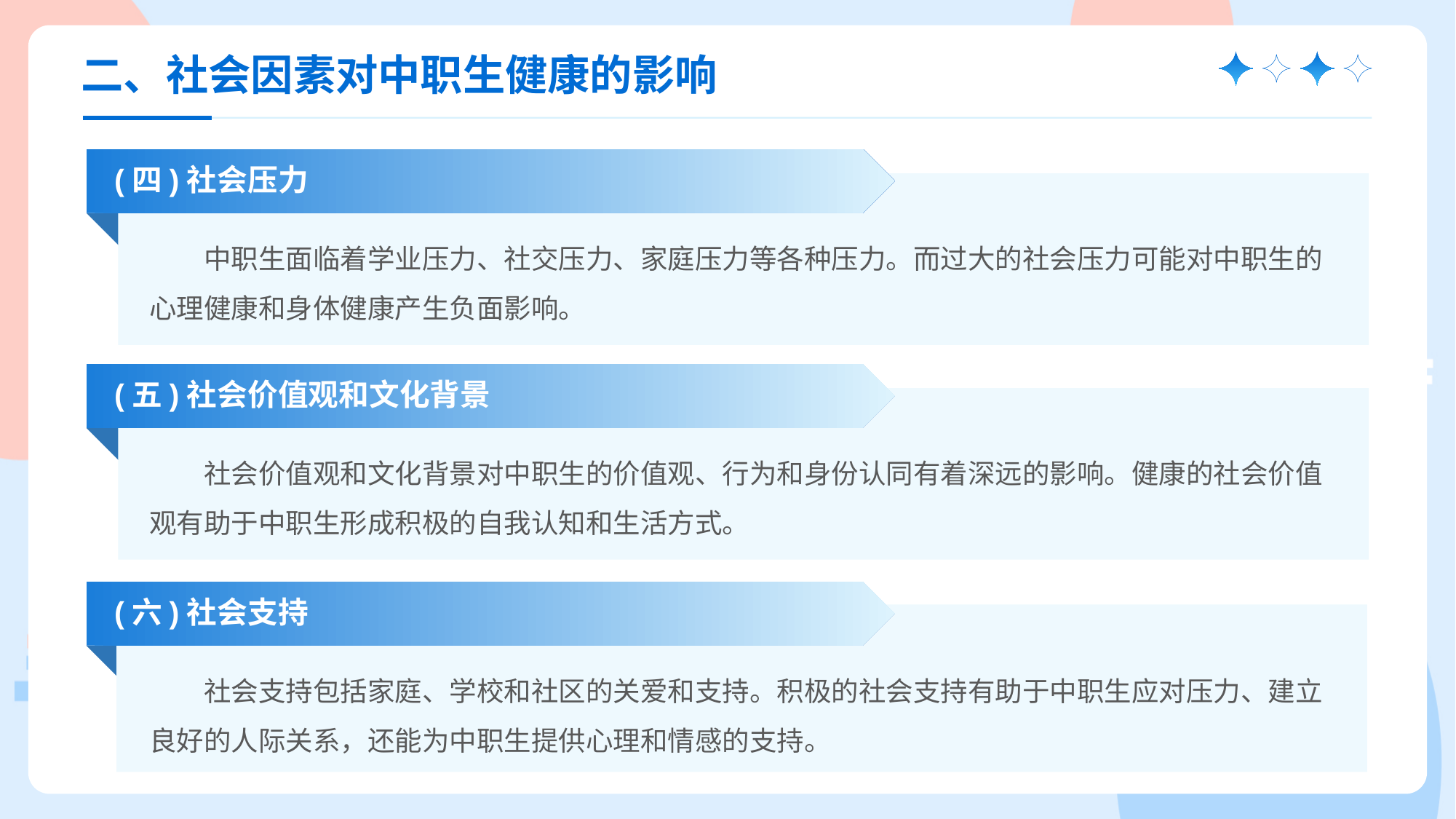

二、社会因素对中职生健康的影响
(四)社会压力

中职生面临着学业压力、社交压力、家庭压力等各种压力。而过大的社会压力可能对中职生的心理健康和身体健康产生负面影响。
(五)社会价值观和文化背景

社会价值观和文化背景对中职生的价值观、行为和身份认同有着深远的影响。健康的社会价值观有助于中职生形成积极的自我认知和生活方式。
(六)社会支持

社会支持包括家庭、学校和社区的关爱和支持。积极的社会支持有助于中职生应对压力、建立良好的人际关系，还能为中职生提供心理和情感的支持。